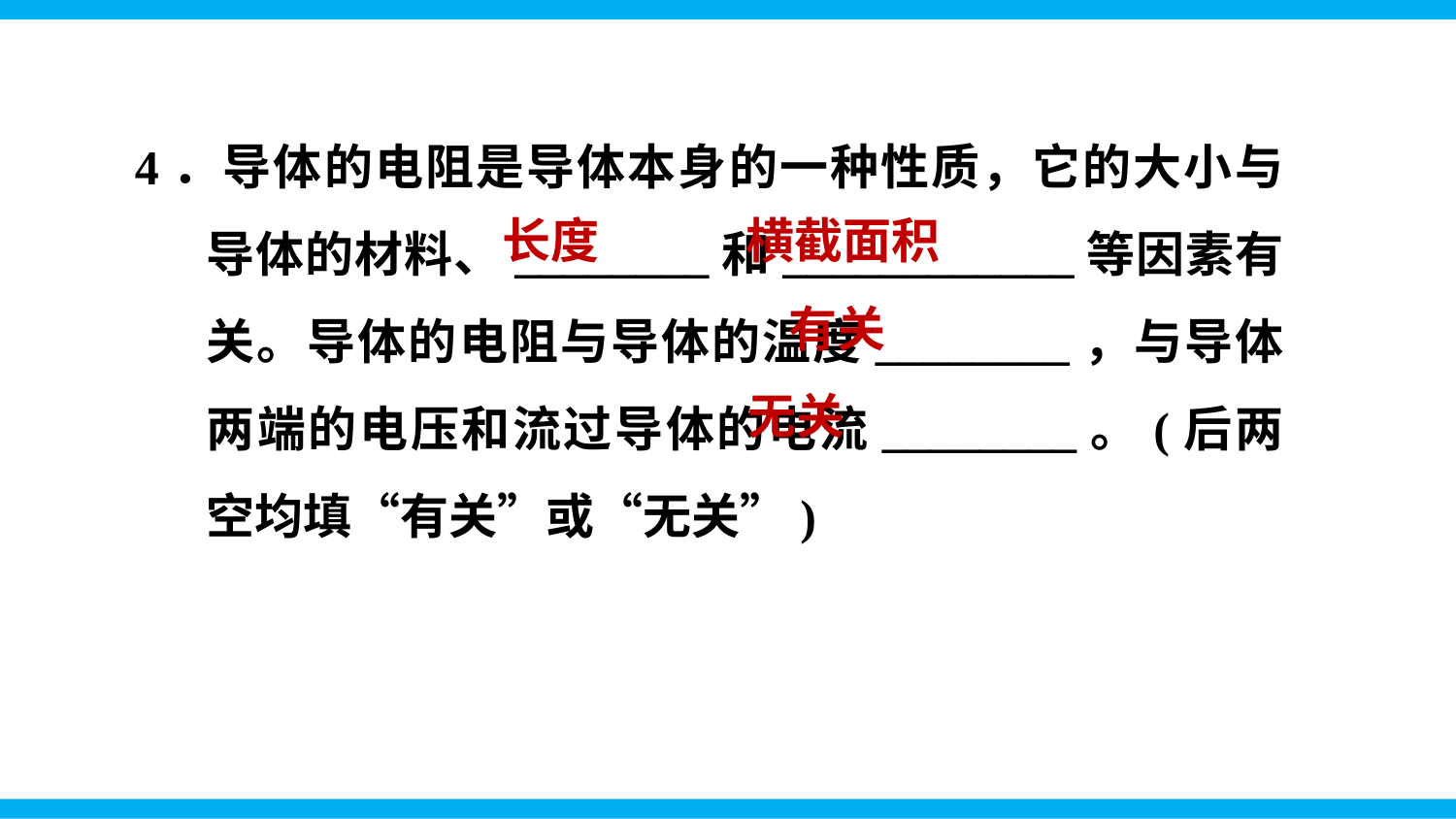

4．导体的电阻是导体本身的一种性质，它的大小与导体的材料、________和____________等因素有关。导体的电阻与导体的温度________，与导体两端的电压和流过导体的电流________。(后两空均填“有关”或“无关”)
长度
横截面积
有关
无关